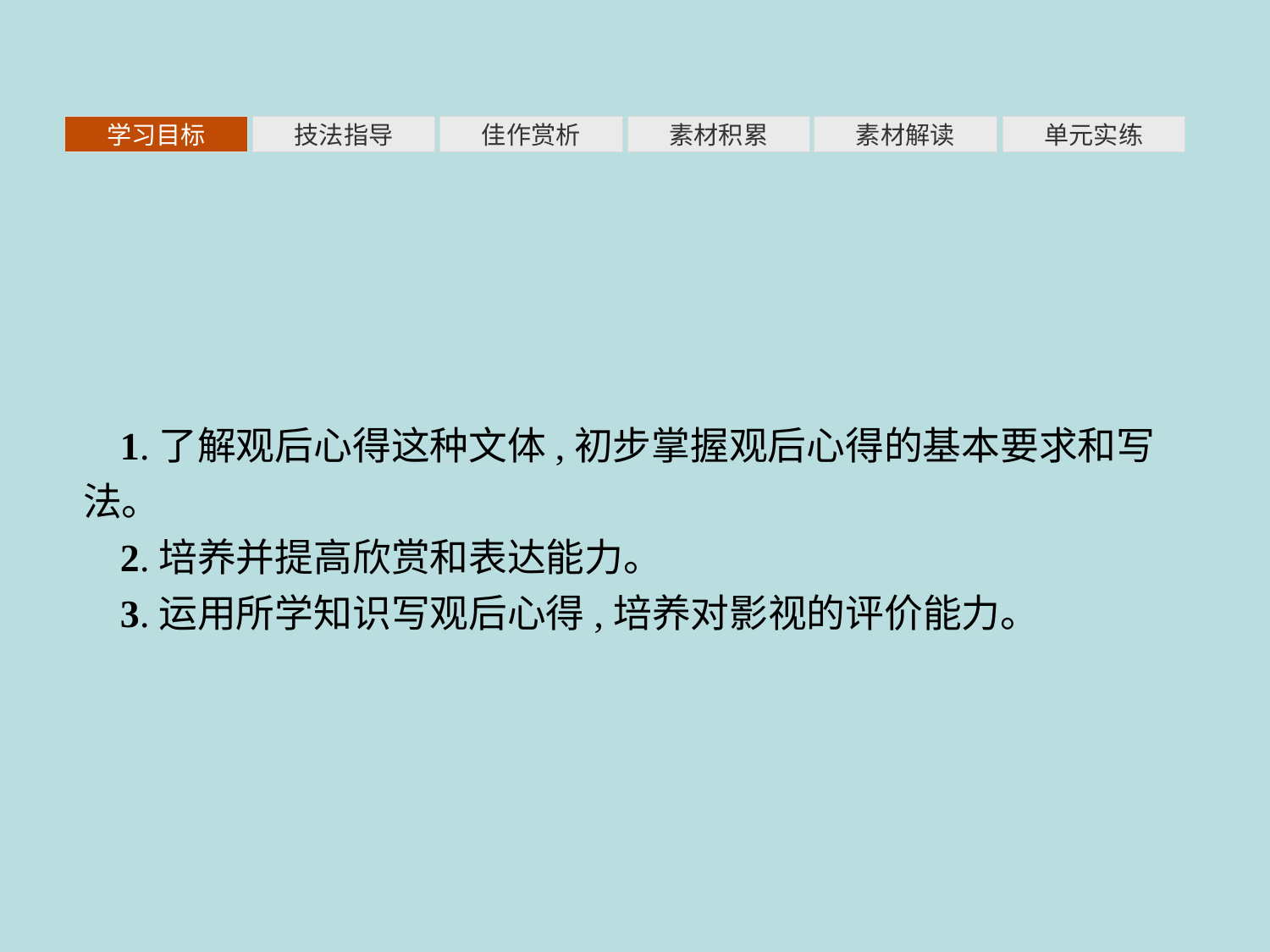

素材积累
学习目标
技法指导
佳作赏析
素材解读
单元实练
1.了解观后心得这种文体,初步掌握观后心得的基本要求和写法。
2.培养并提高欣赏和表达能力。
3.运用所学知识写观后心得,培养对影视的评价能力。